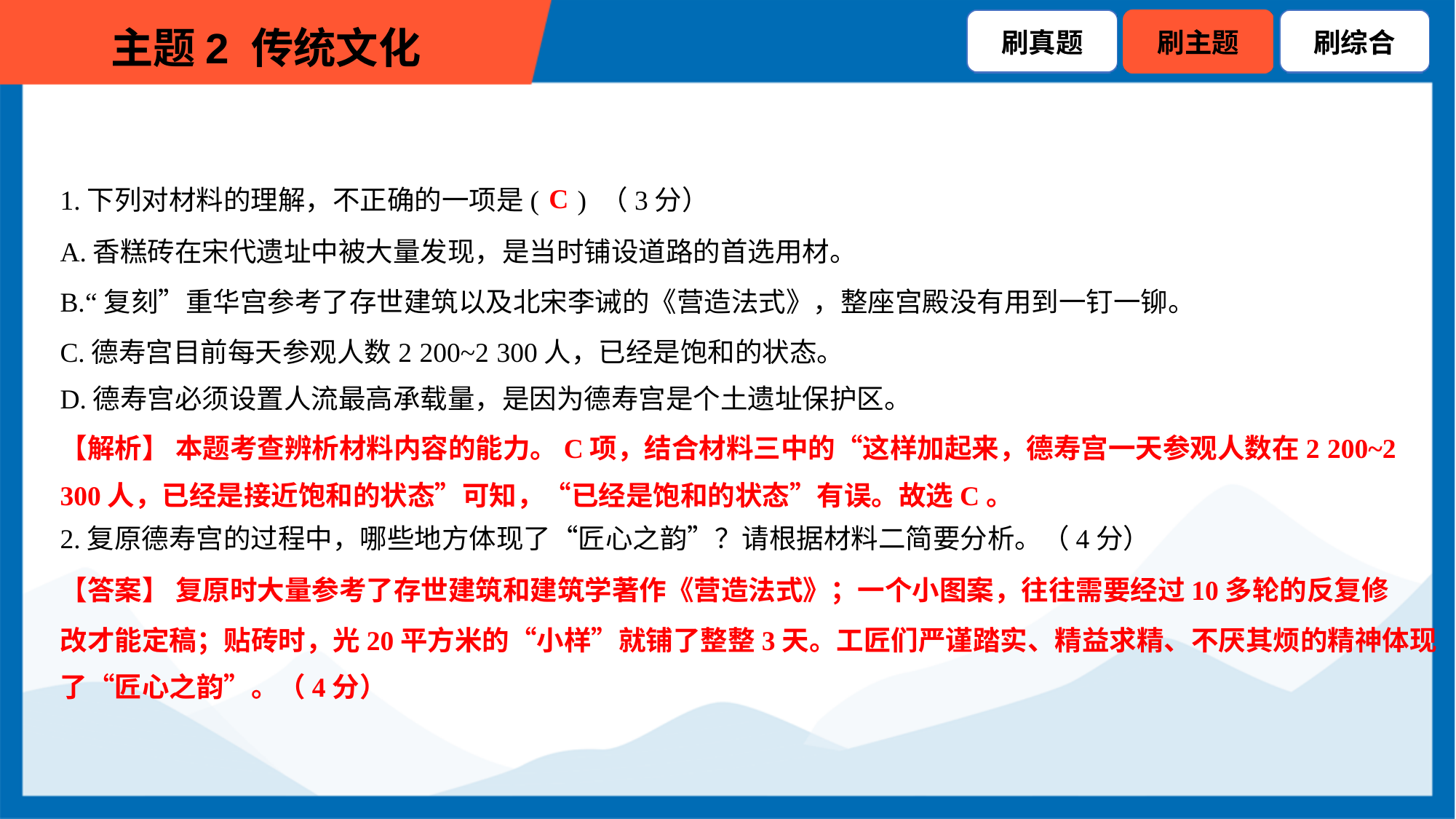

C
1.下列对材料的理解，不正确的一项是(     ) （3分）
A.香糕砖在宋代遗址中被大量发现，是当时铺设道路的首选用材。
B.“复刻”重华宫参考了存世建筑以及北宋李诫的《营造法式》，整座宫殿没有用到一钉一铆。
C.德寿宫目前每天参观人数2 200~2 300人，已经是饱和的状态。
D.德寿宫必须设置人流最高承载量，是因为德寿宫是个土遗址保护区。
【解析】 本题考查辨析材料内容的能力。C项，结合材料三中的“这样加起来，德寿宫一天参观人数在2 200~2
300人，已经是接近饱和的状态”可知，“已经是饱和的状态”有误。故选C。
2.复原德寿宫的过程中，哪些地方体现了“匠心之韵”？请根据材料二简要分析。（4分）
【答案】 复原时大量参考了存世建筑和建筑学著作《营造法式》；一个小图案，往往需要经过10多轮的反复修
改才能定稿；贴砖时，光20平方米的“小样”就铺了整整3天。工匠们严谨踏实、精益求精、不厌其烦的精神体现
了“匠心之韵”。（4分）